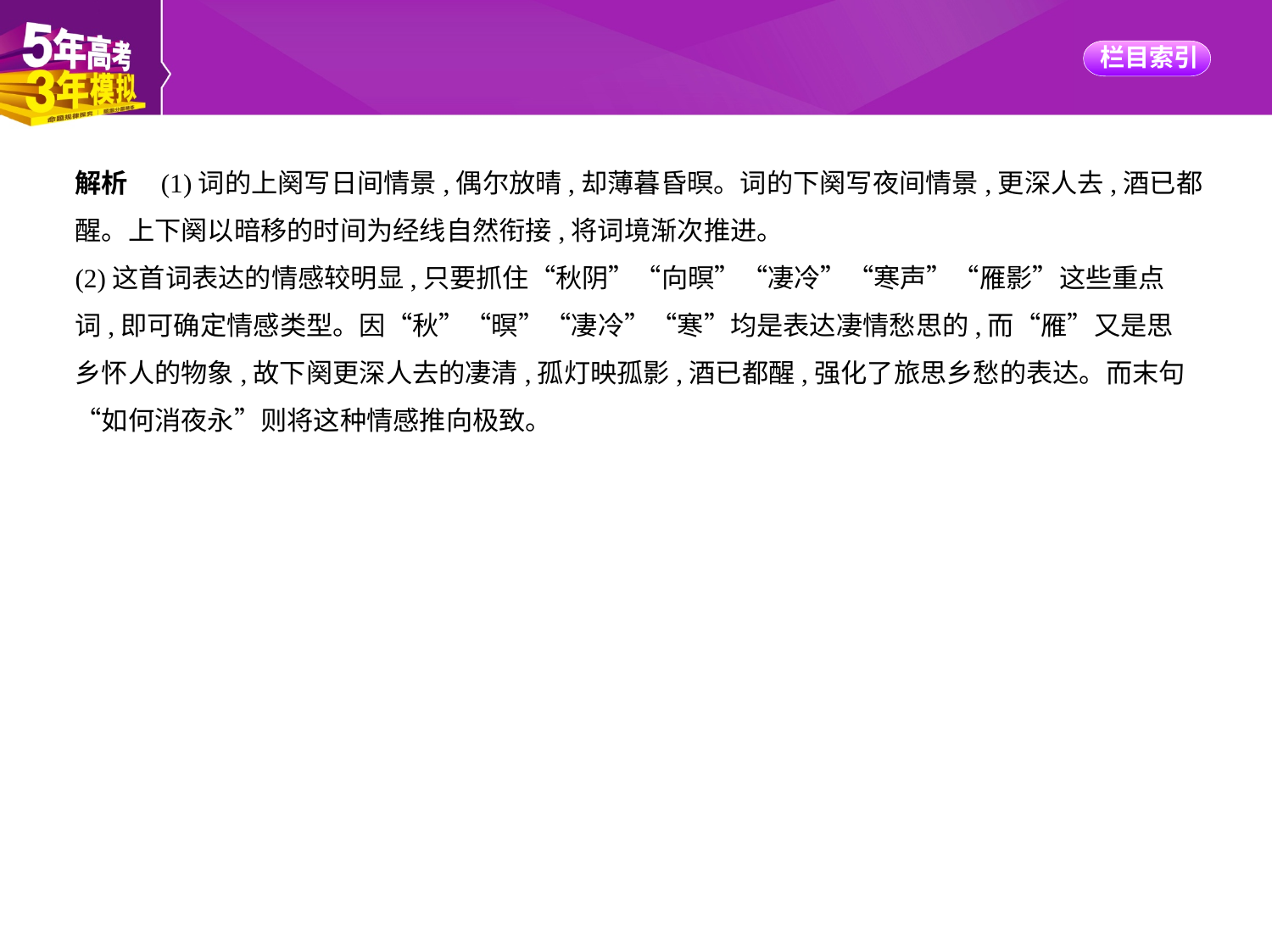

解析　(1)词的上阕写日间情景,偶尔放晴,却薄暮昏暝。词的下阕写夜间情景,更深人去,酒已都
醒。上下阕以暗移的时间为经线自然衔接,将词境渐次推进。
(2)这首词表达的情感较明显,只要抓住“秋阴”“向暝”“凄冷”“寒声”“雁影”这些重点
词,即可确定情感类型。因“秋”“暝”“凄冷”“寒”均是表达凄情愁思的,而“雁”又是思
乡怀人的物象,故下阕更深人去的凄清,孤灯映孤影,酒已都醒,强化了旅思乡愁的表达。而末句
“如何消夜永”则将这种情感推向极致。